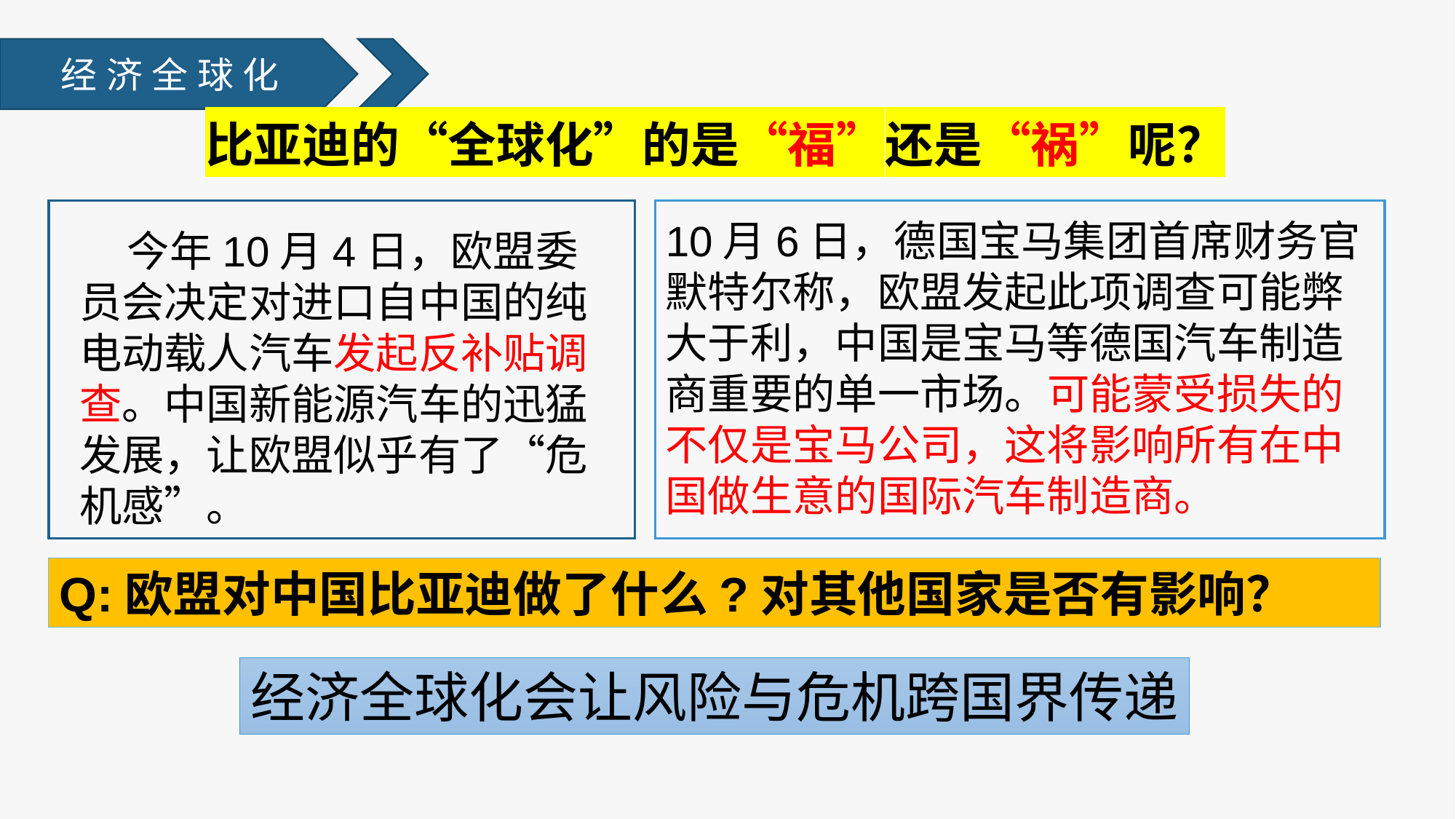

经济全球化

比亚迪的“全球化”的是“福”还是“祸”呢？

10月6日，德国宝马集团首席财务官默特尔称，欧盟发起此项调查可能弊大于利，中国是宝马等德国汽车制造商重要的单一市场。可能蒙受损失的不仅是宝马公司，这将影响所有在中国做生意的国际汽车制造商。
    今年10月4日，欧盟委员会决定对进口自中国的纯电动载人汽车发起反补贴调查。中国新能源汽车的迅猛发展，让欧盟似乎有了“危机感”。
Q:欧盟对中国比亚迪做了什么?对其他国家是否有影响？
经济全球化会让风险与危机跨国界传递